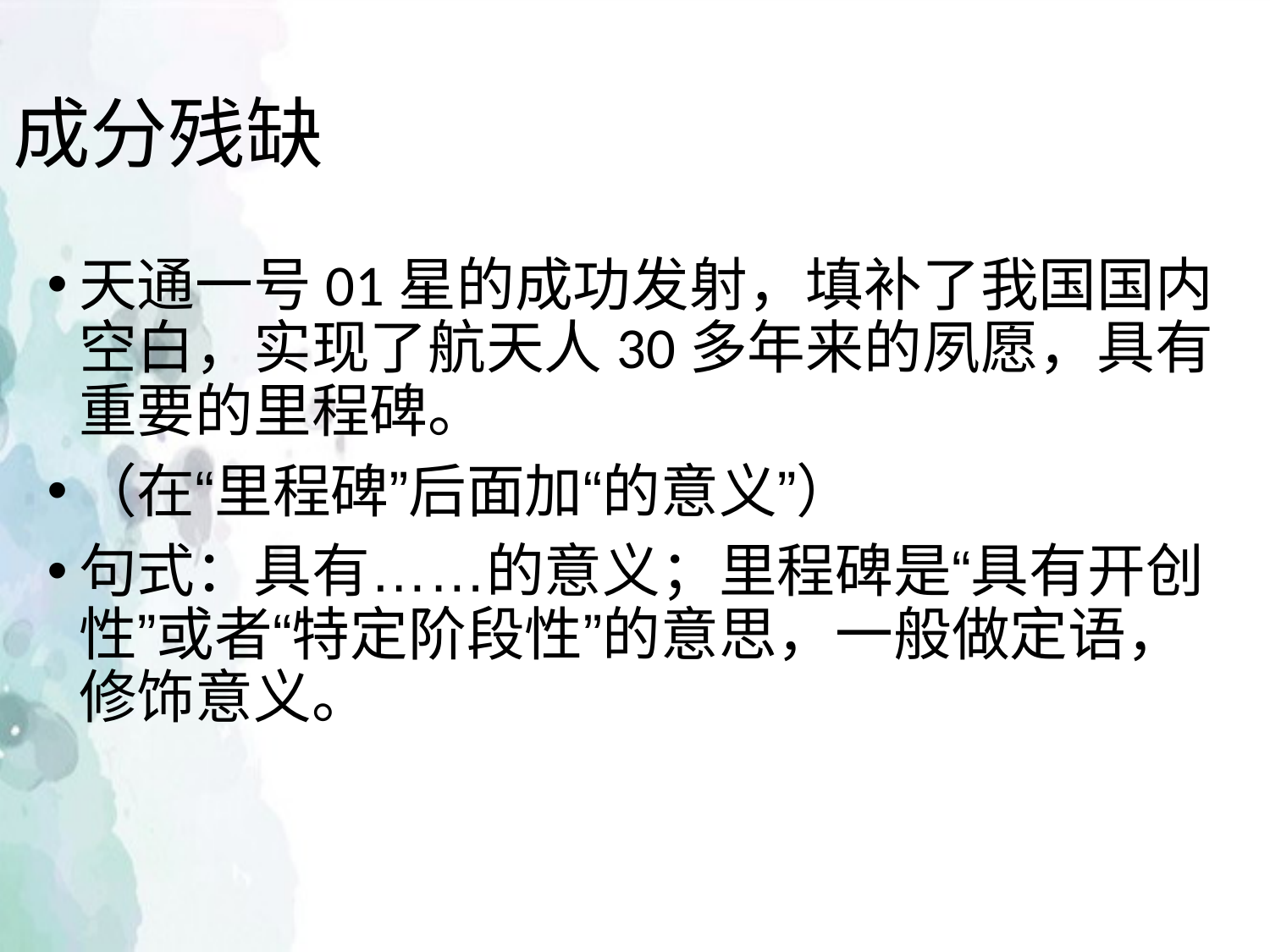

# 成分残缺
天通一号01星的成功发射，填补了我国国内空白，实现了航天人30多年来的夙愿，具有重要的里程碑。
（在“里程碑”后面加“的意义”）
句式：具有……的意义；里程碑是“具有开创性”或者“特定阶段性”的意思，一般做定语，修饰意义。